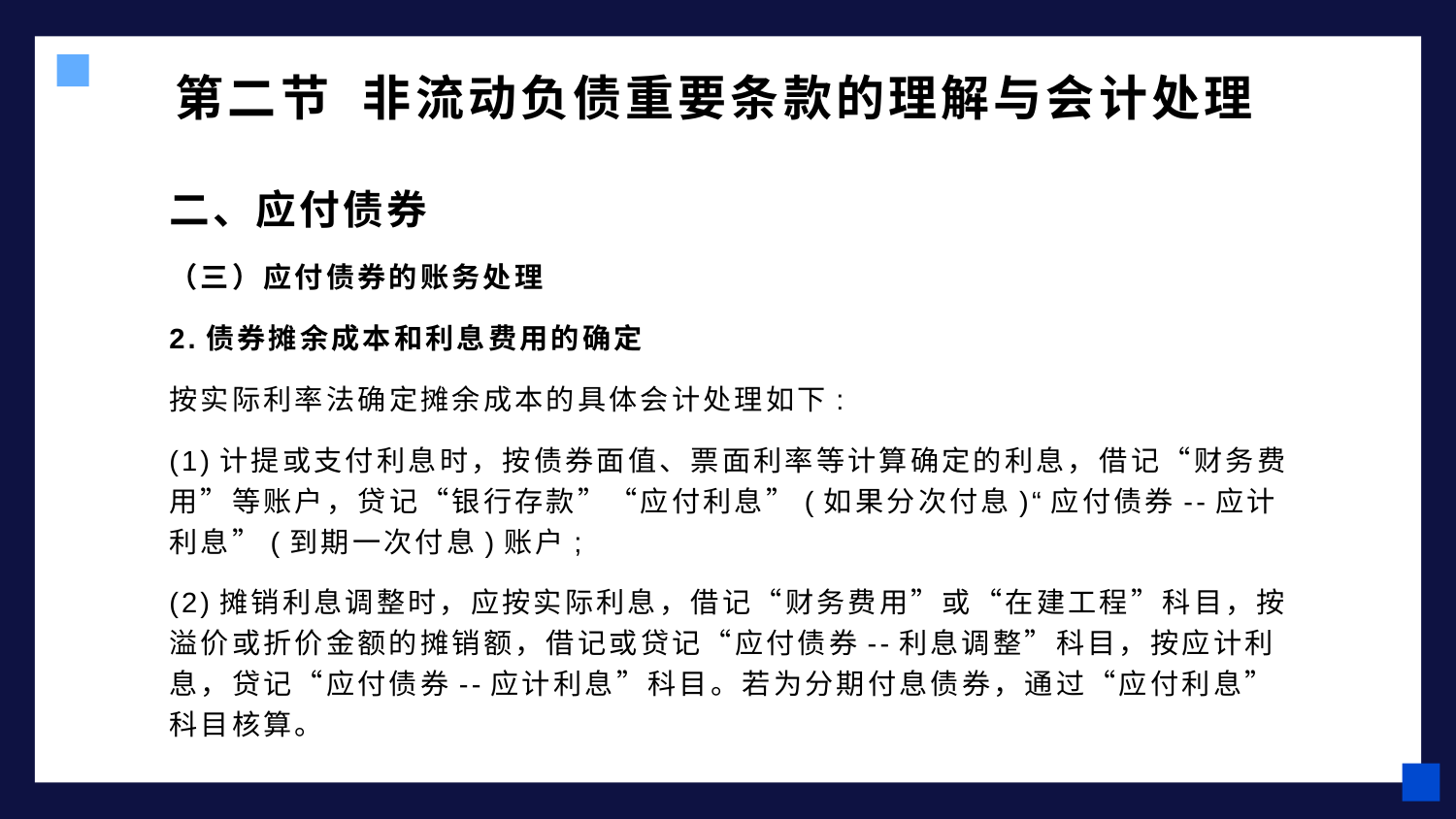

# 第二节  非流动负债重要条款的理解与会计处理
二、应付债券
（三）应付债券的账务处理
2.债券摊余成本和利息费用的确定
按实际利率法确定摊余成本的具体会计处理如下:
(1)计提或支付利息时，按债券面值、票面利率等计算确定的利息，借记“财务费用”等账户，贷记“银行存款”“应付利息”(如果分次付息)“应付债券--应计利息”(到期一次付息)账户;
(2)摊销利息调整时，应按实际利息，借记“财务费用”或“在建工程”科目，按溢价或折价金额的摊销额，借记或贷记“应付债券--利息调整”科目，按应计利息，贷记“应付债券--应计利息”科目。若为分期付息债券，通过“应付利息”科目核算。